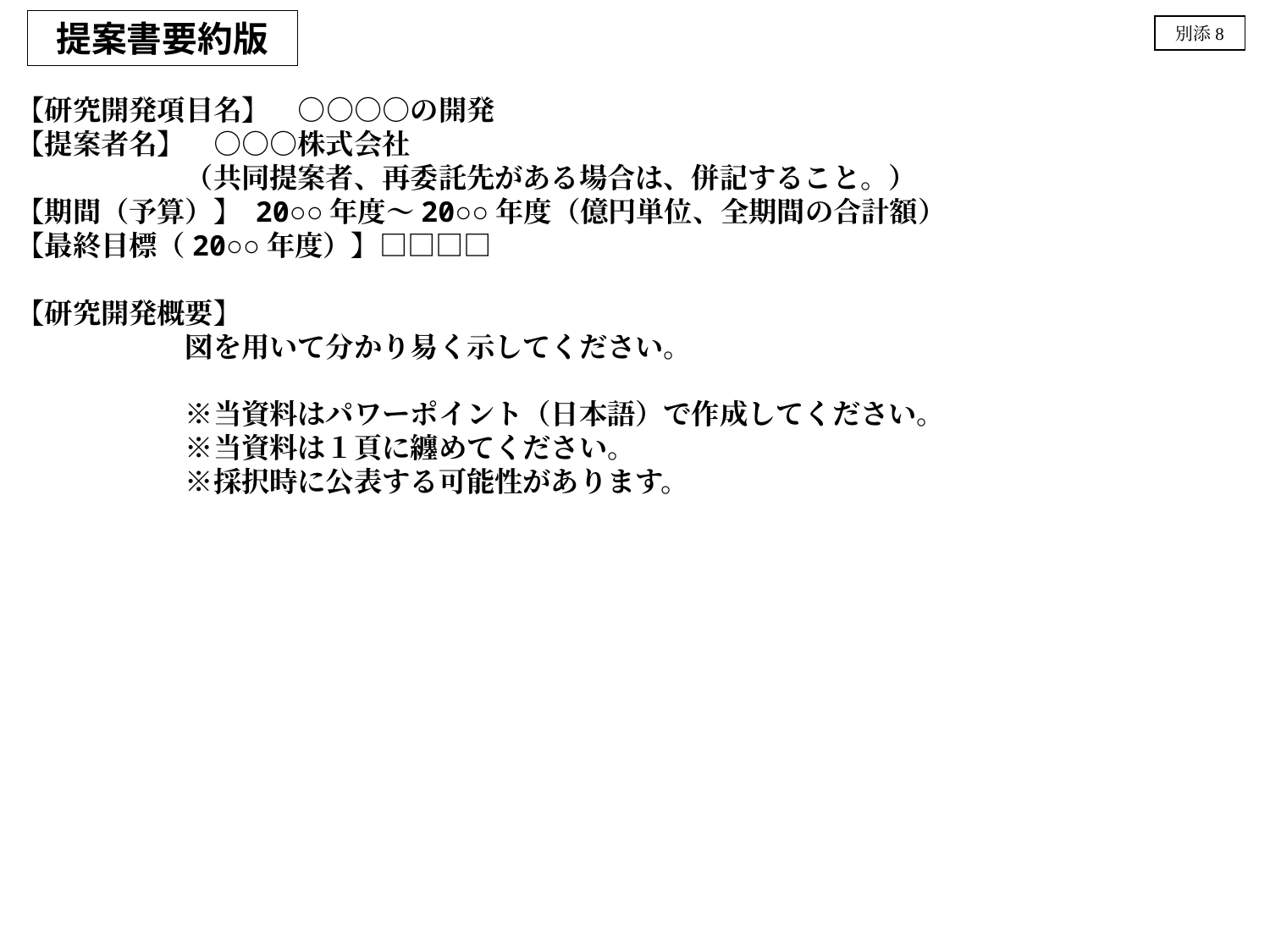

提案書要約版
別添8
【研究開発項目名】　○○○○の開発
【提案者名】　○○○株式会社
　　　　　　（共同提案者、再委託先がある場合は、併記すること。）
【期間（予算）】 20○○年度～20○○年度（億円単位、全期間の合計額）
【最終目標（20○○年度）】□□□□

【研究開発概要】
　　　　　　図を用いて分かり易く示してください。

　　　　　　※当資料はパワーポイント（日本語）で作成してください。
　　　　　　※当資料は１頁に纏めてください。
　　　　　　※採択時に公表する可能性があります。